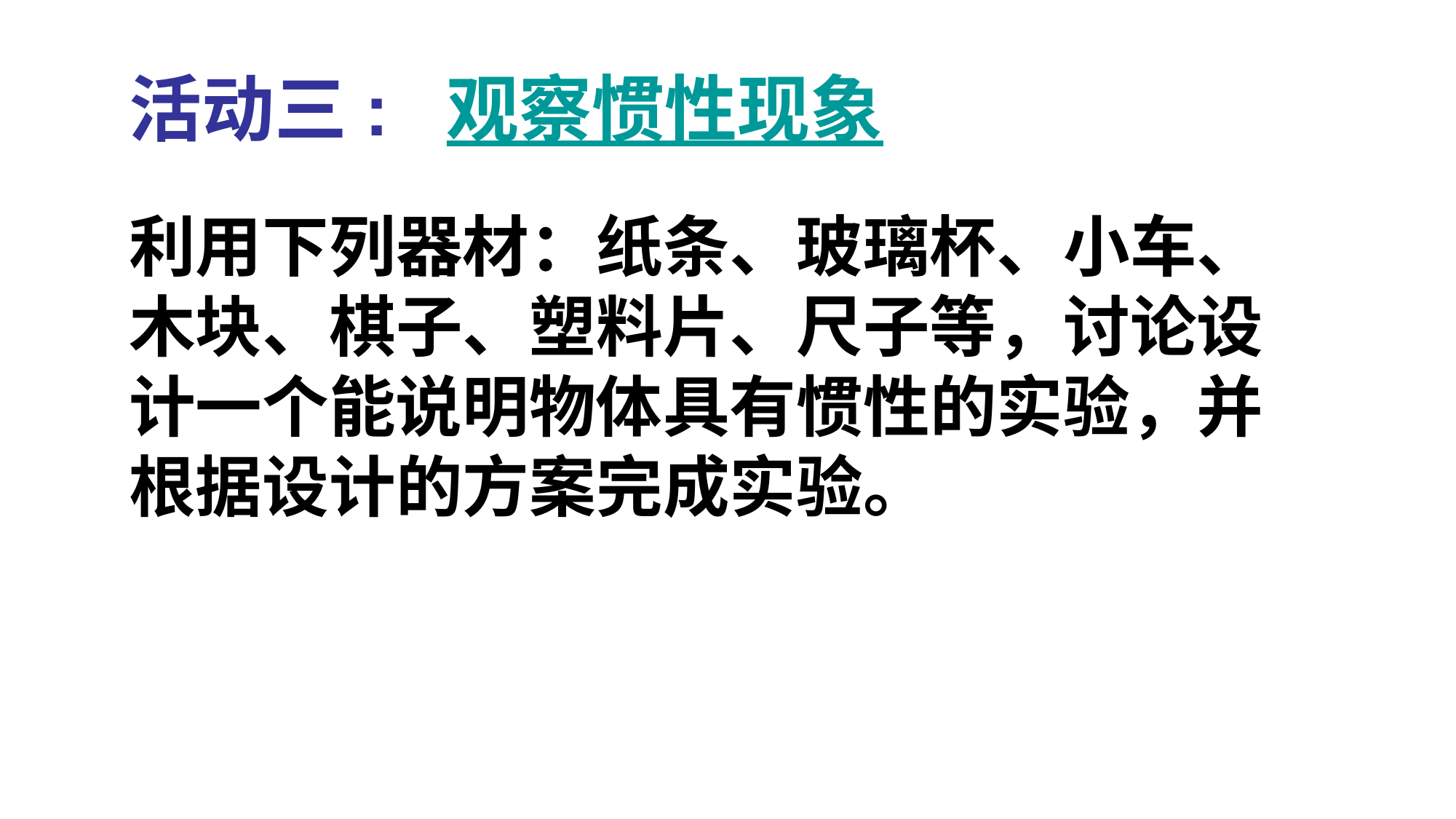

活动三:  观察惯性现象
利用下列器材：纸条、玻璃杯、小车、木块、棋子、塑料片、尺子等，讨论设计一个能说明物体具有惯性的实验，并根据设计的方案完成实验。